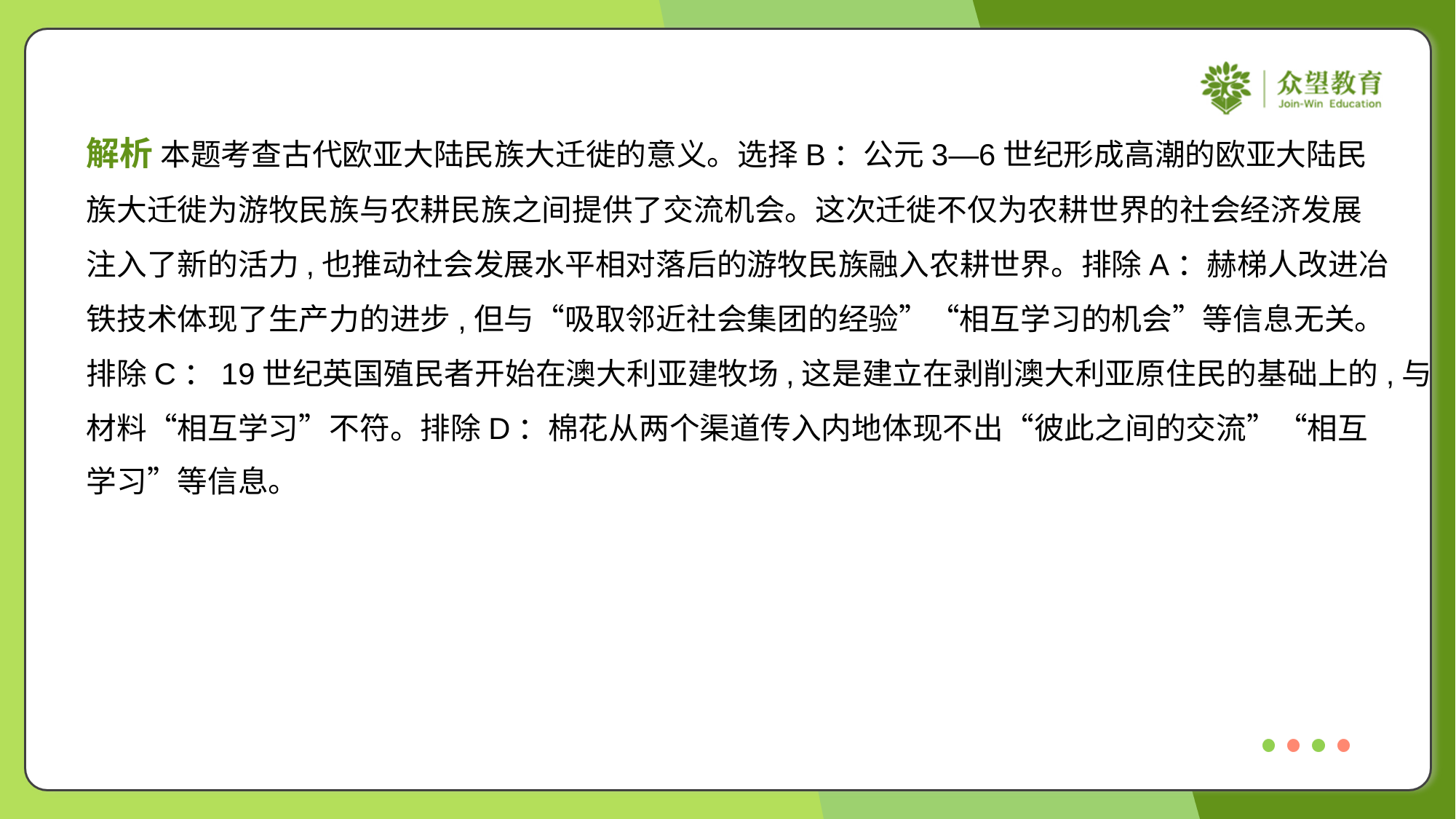

解析 本题考查古代欧亚大陆民族大迁徙的意义。选择B：公元3—6世纪形成高潮的欧亚大陆民
族大迁徙为游牧民族与农耕民族之间提供了交流机会。这次迁徙不仅为农耕世界的社会经济发展
注入了新的活力,也推动社会发展水平相对落后的游牧民族融入农耕世界。排除A：赫梯人改进冶
铁技术体现了生产力的进步,但与“吸取邻近社会集团的经验”“相互学习的机会”等信息无关。
排除C：19世纪英国殖民者开始在澳大利亚建牧场,这是建立在剥削澳大利亚原住民的基础上的,与
材料“相互学习”不符。排除D：棉花从两个渠道传入内地体现不出“彼此之间的交流”“相互
学习”等信息。